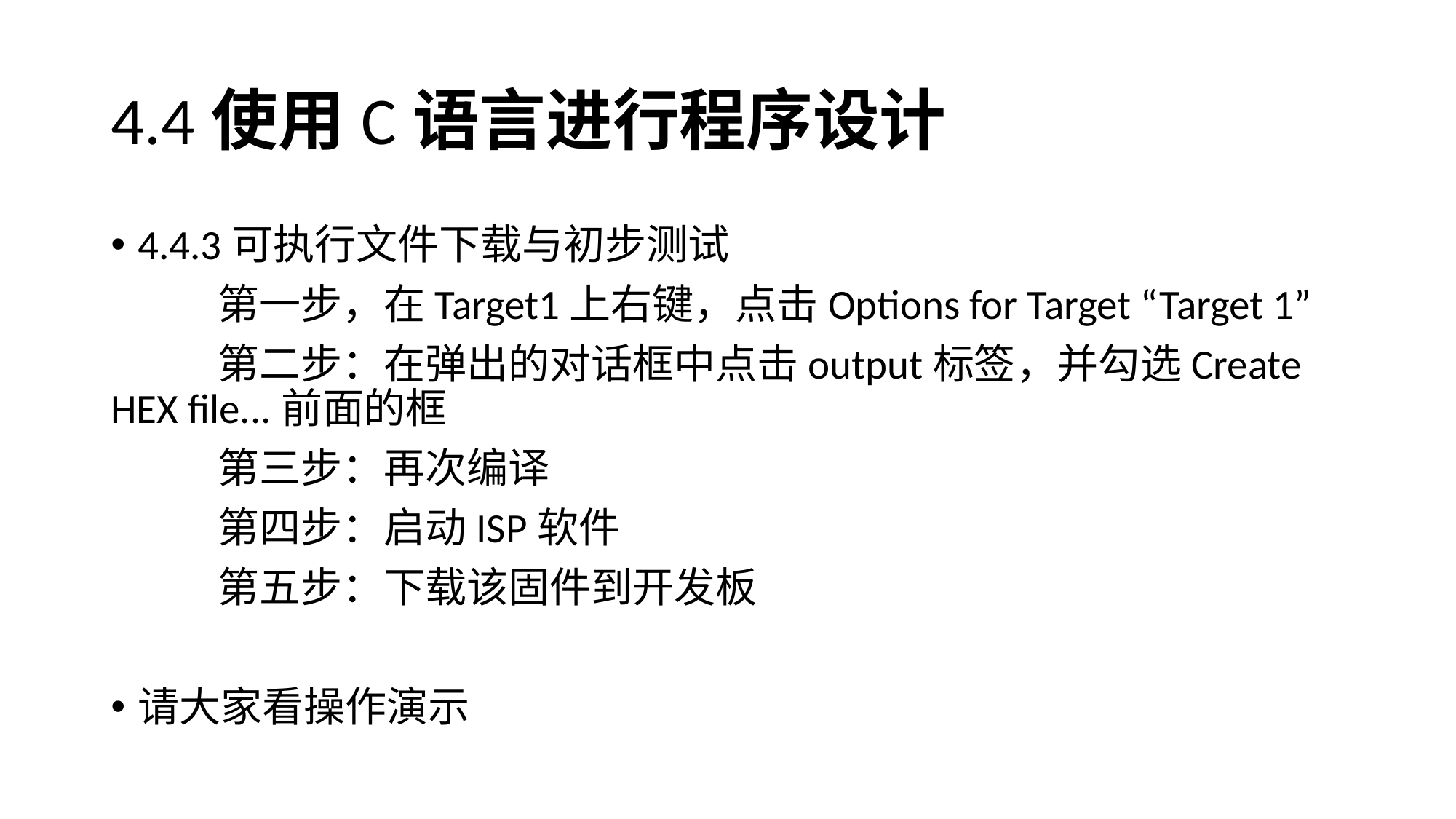

# 4.4使用C语言进行程序设计
4.4.3可执行文件下载与初步测试
	第一步，在Target1上右键，点击Options for Target “Target 1”
	第二步：在弹出的对话框中点击output标签，并勾选Create HEX file...前面的框
	第三步：再次编译
	第四步：启动ISP软件
	第五步：下载该固件到开发板

请大家看操作演示